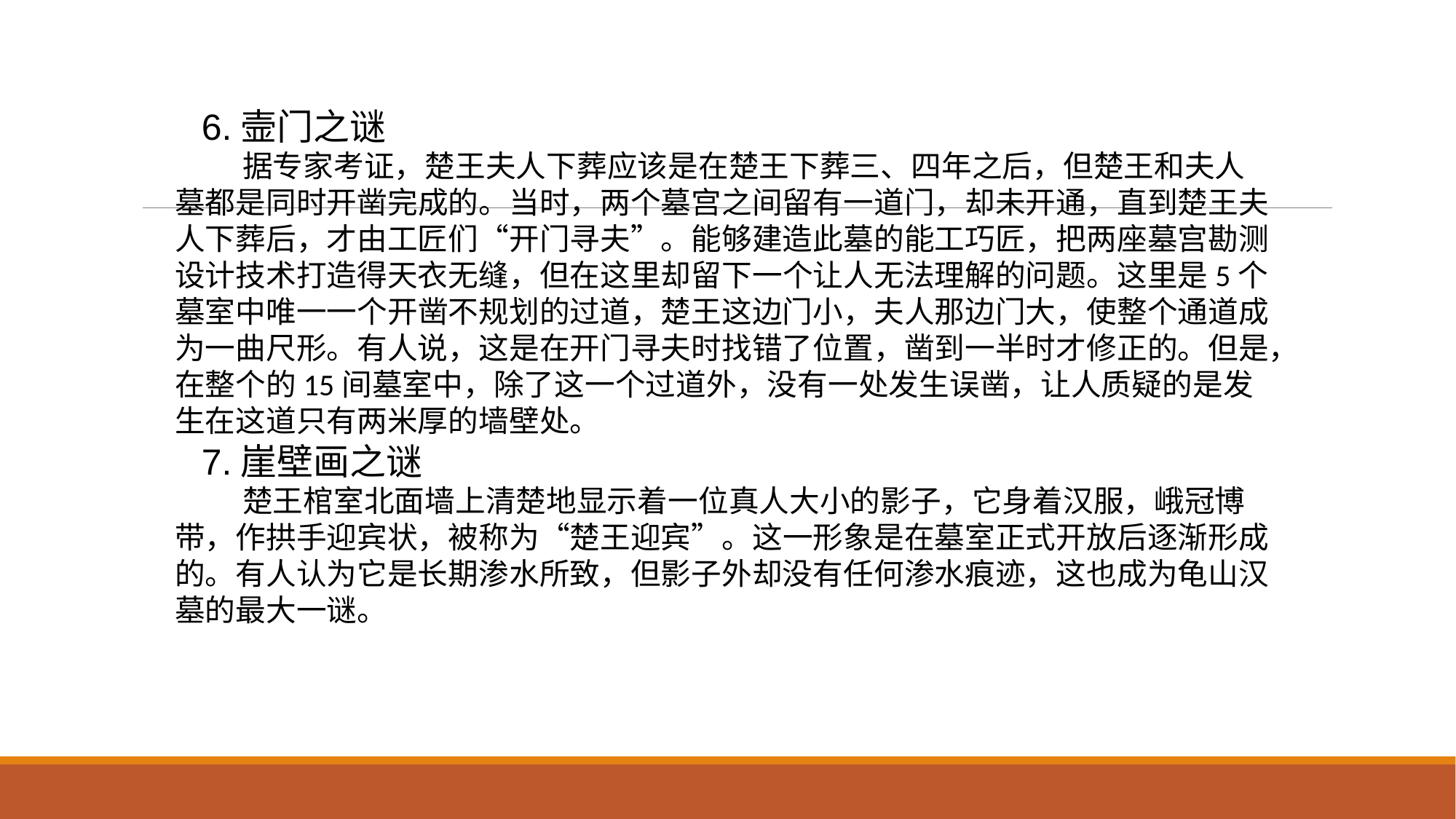

6.壸门之谜
         据专家考证，楚王夫人下葬应该是在楚王下葬三、四年之后，但楚王和夫人墓都是同时开凿完成的。当时，两个墓宫之间留有一道门，却未开通，直到楚王夫人下葬后，才由工匠们“开门寻夫”。能够建造此墓的能工巧匠，把两座墓宫勘测设计技术打造得天衣无缝，但在这里却留下一个让人无法理解的问题。这里是5个墓室中唯一一个开凿不规划的过道，楚王这边门小，夫人那边门大，使整个通道成为一曲尺形。有人说，这是在开门寻夫时找错了位置，凿到一半时才修正的。但是，在整个的15间墓室中，除了这一个过道外，没有一处发生误凿，让人质疑的是发生在这道只有两米厚的墙壁处。
   7.崖壁画之谜
         楚王棺室北面墙上清楚地显示着一位真人大小的影子，它身着汉服，峨冠博带，作拱手迎宾状，被称为“楚王迎宾”。这一形象是在墓室正式开放后逐渐形成的。有人认为它是长期渗水所致，但影子外却没有任何渗水痕迹，这也成为龟山汉墓的最大一谜。